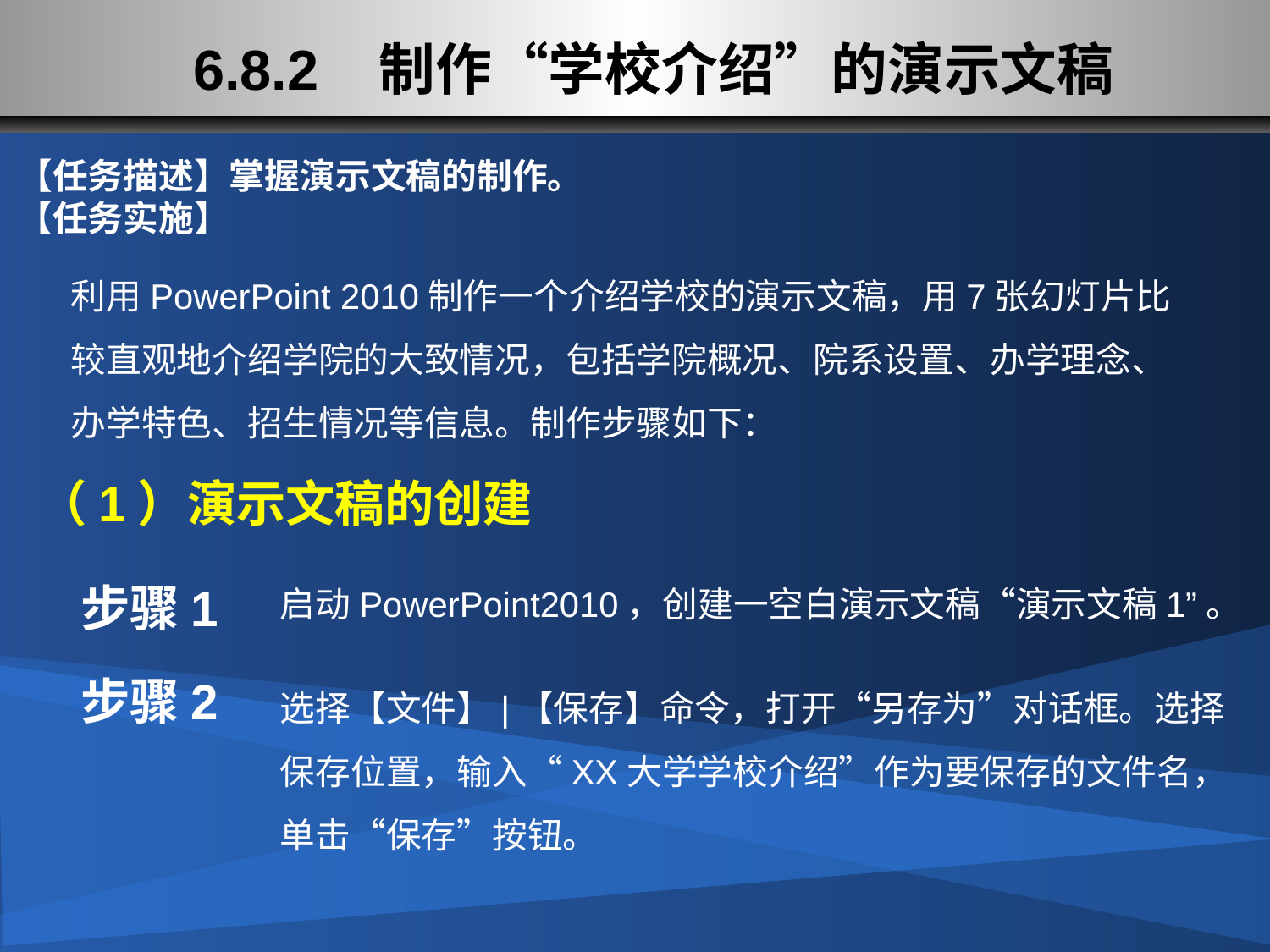

# 6.8.2   制作“学校介绍”的演示文稿
【任务描述】掌握演示文稿的制作。
【任务实施】
利用PowerPoint 2010制作一个介绍学校的演示文稿，用7张幻灯片比较直观地介绍学院的大致情况，包括学院概况、院系设置、办学理念、办学特色、招生情况等信息。制作步骤如下：
（1）演示文稿的创建
步骤1

启动PowerPoint2010，创建一空白演示文稿“演示文稿1”。
步骤2

选择【文件】|【保存】命令，打开“另存为”对话框。选择保存位置，输入“XX大学学校介绍”作为要保存的文件名，单击“保存”按钮。